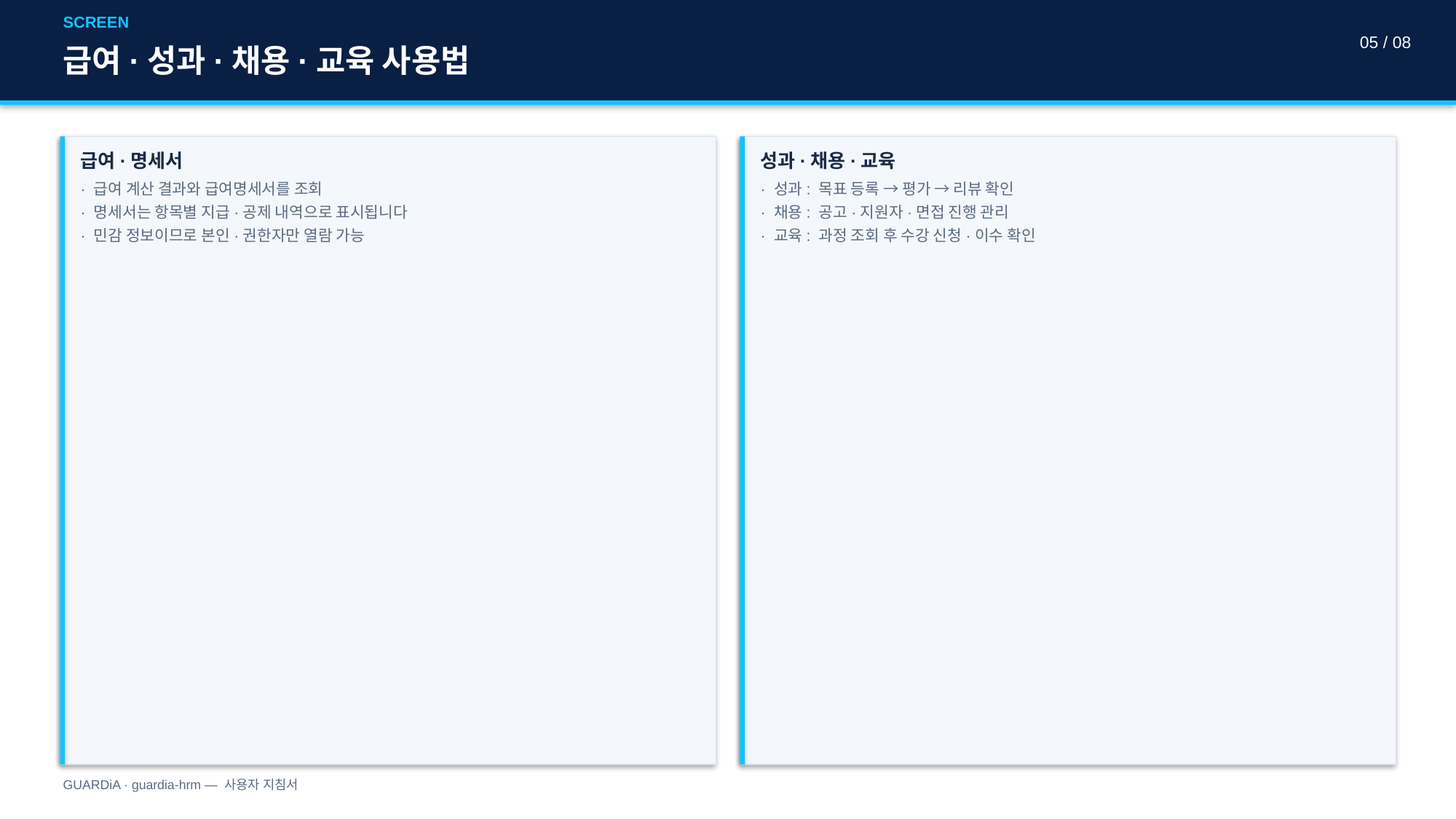

SCREEN
05 / 08
급여·성과·채용·교육 사용법

급여·명세서
· 급여 계산 결과와 급여명세서를 조회
· 명세서는 항목별 지급·공제 내역으로 표시됩니다
· 민감 정보이므로 본인·권한자만 열람 가능
성과·채용·교육
· 성과: 목표 등록 → 평가 → 리뷰 확인
· 채용: 공고·지원자·면접 진행 관리
· 교육: 과정 조회 후 수강 신청·이수 확인
GUARDiA · guardia-hrm — 사용자 지침서